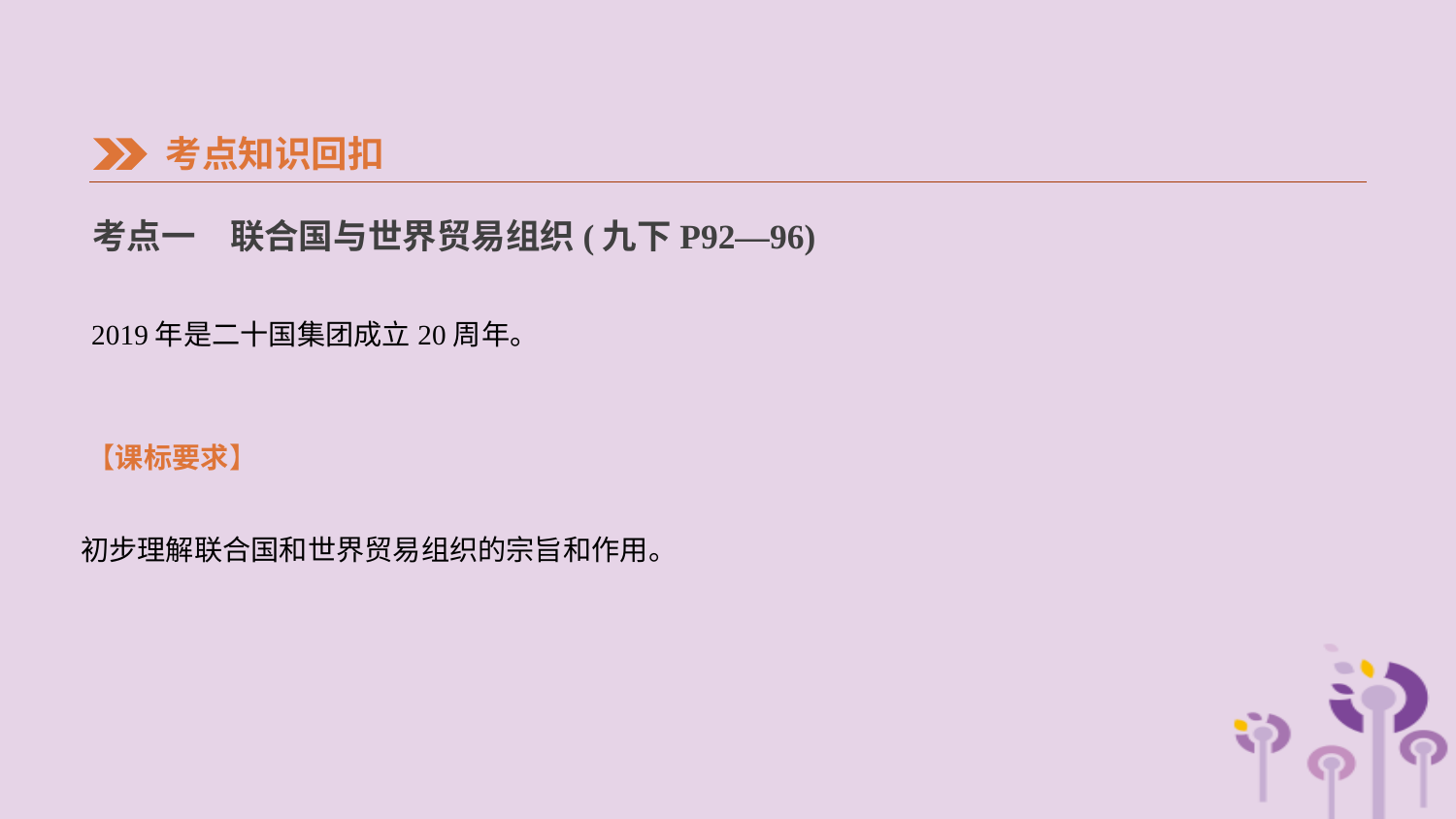

考点知识回扣

考点一　联合国与世界贸易组织(九下P92—96)
2019年是二十国集团成立20周年。
【课标要求】
初步理解联合国和世界贸易组织的宗旨和作用。